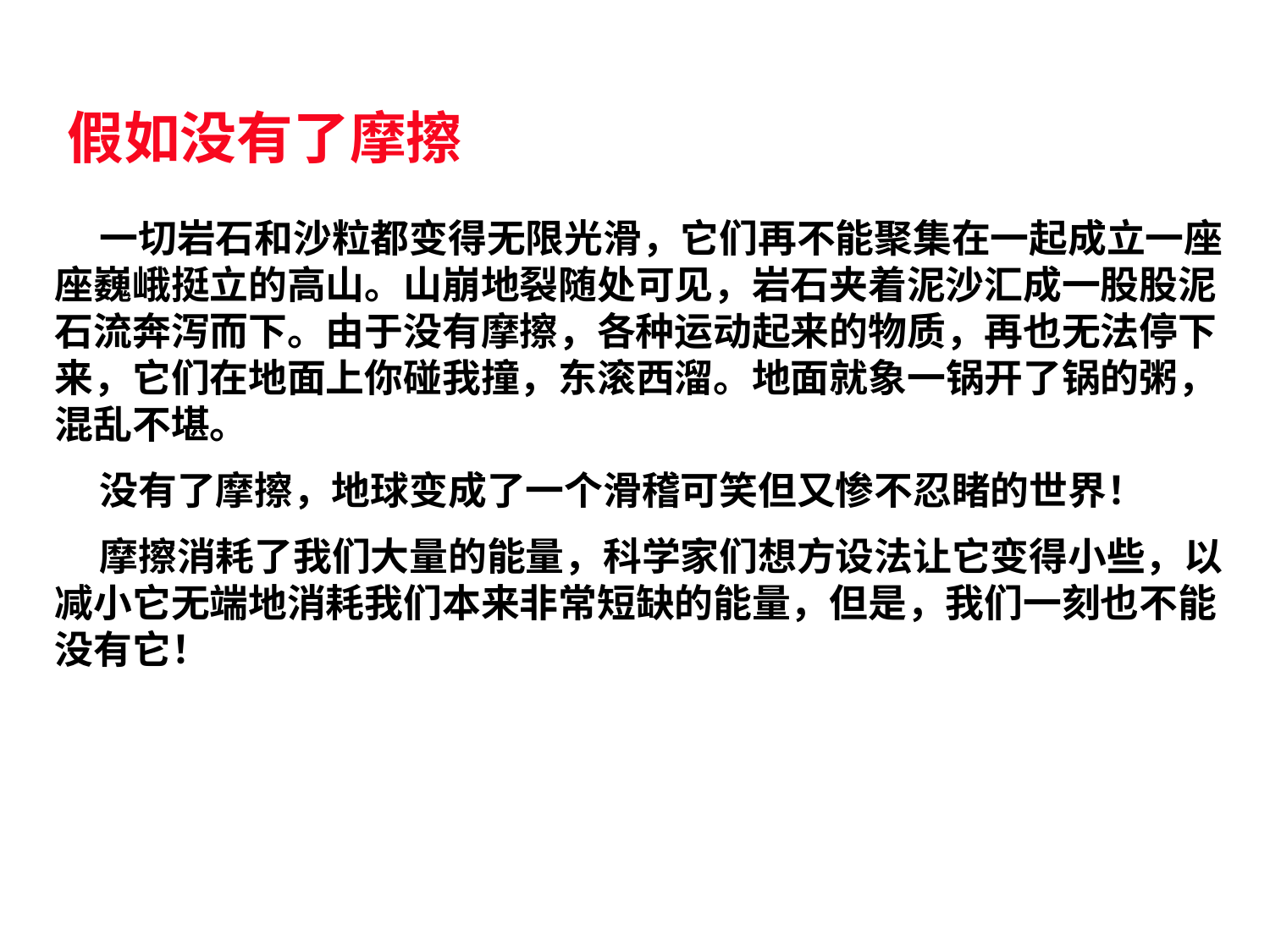

假如没有了摩擦
    一切岩石和沙粒都变得无限光滑，它们再不能聚集在一起成立一座座巍峨挺立的高山。山崩地裂随处可见，岩石夹着泥沙汇成一股股泥石流奔泻而下。由于没有摩擦，各种运动起来的物质，再也无法停下来，它们在地面上你碰我撞，东滚西溜。地面就象一锅开了锅的粥，混乱不堪。
    没有了摩擦，地球变成了一个滑稽可笑但又惨不忍睹的世界！
    摩擦消耗了我们大量的能量，科学家们想方设法让它变得小些，以减小它无端地消耗我们本来非常短缺的能量，但是，我们一刻也不能没有它！